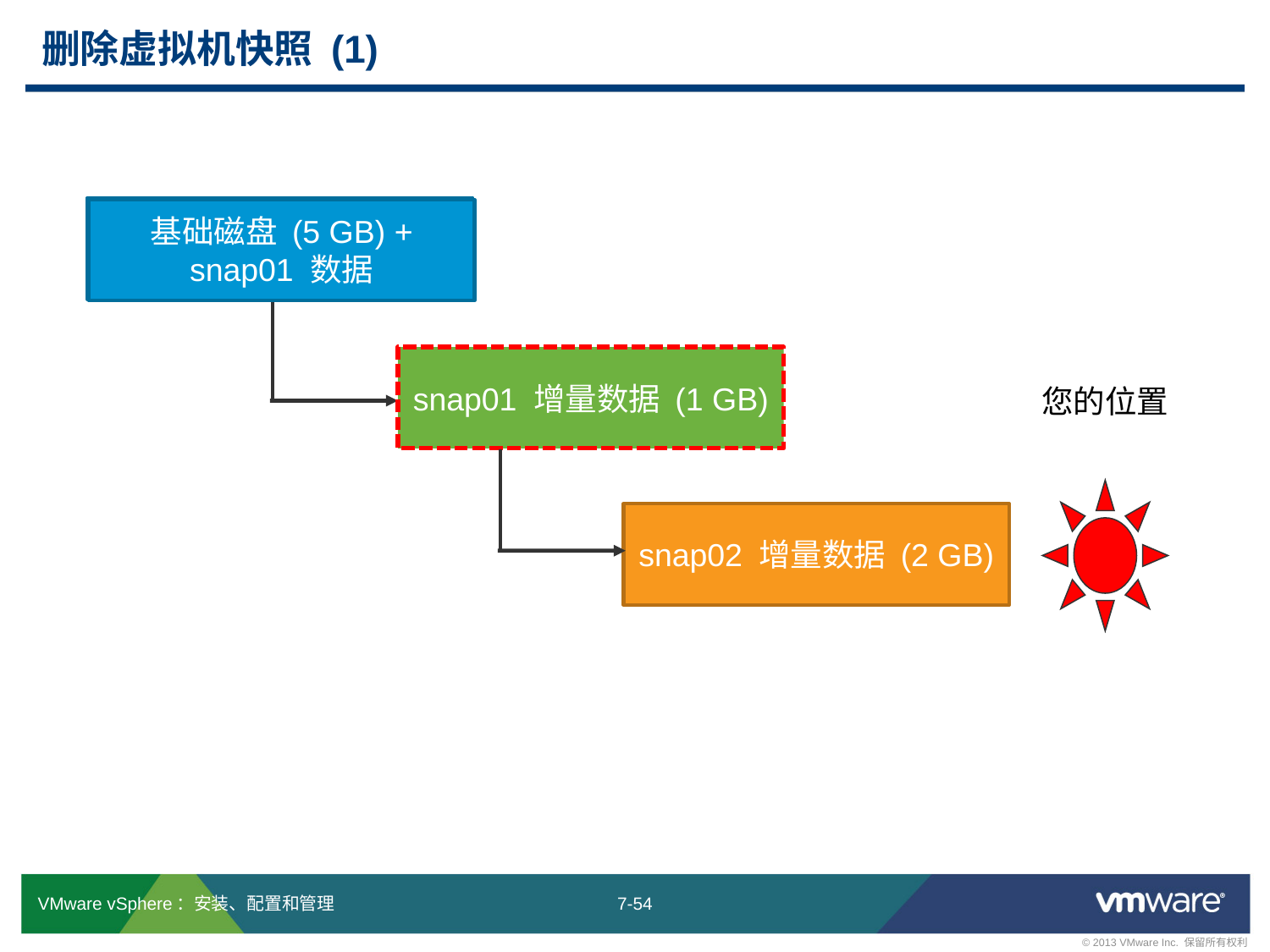

# 删除虚拟机快照 (1)
基础磁盘 (5 GB)
基础磁盘 (5 GB) +
snap01 数据

snap01 增量数据 (1 GB)
您的位置

snap02 增量数据 (2 GB)